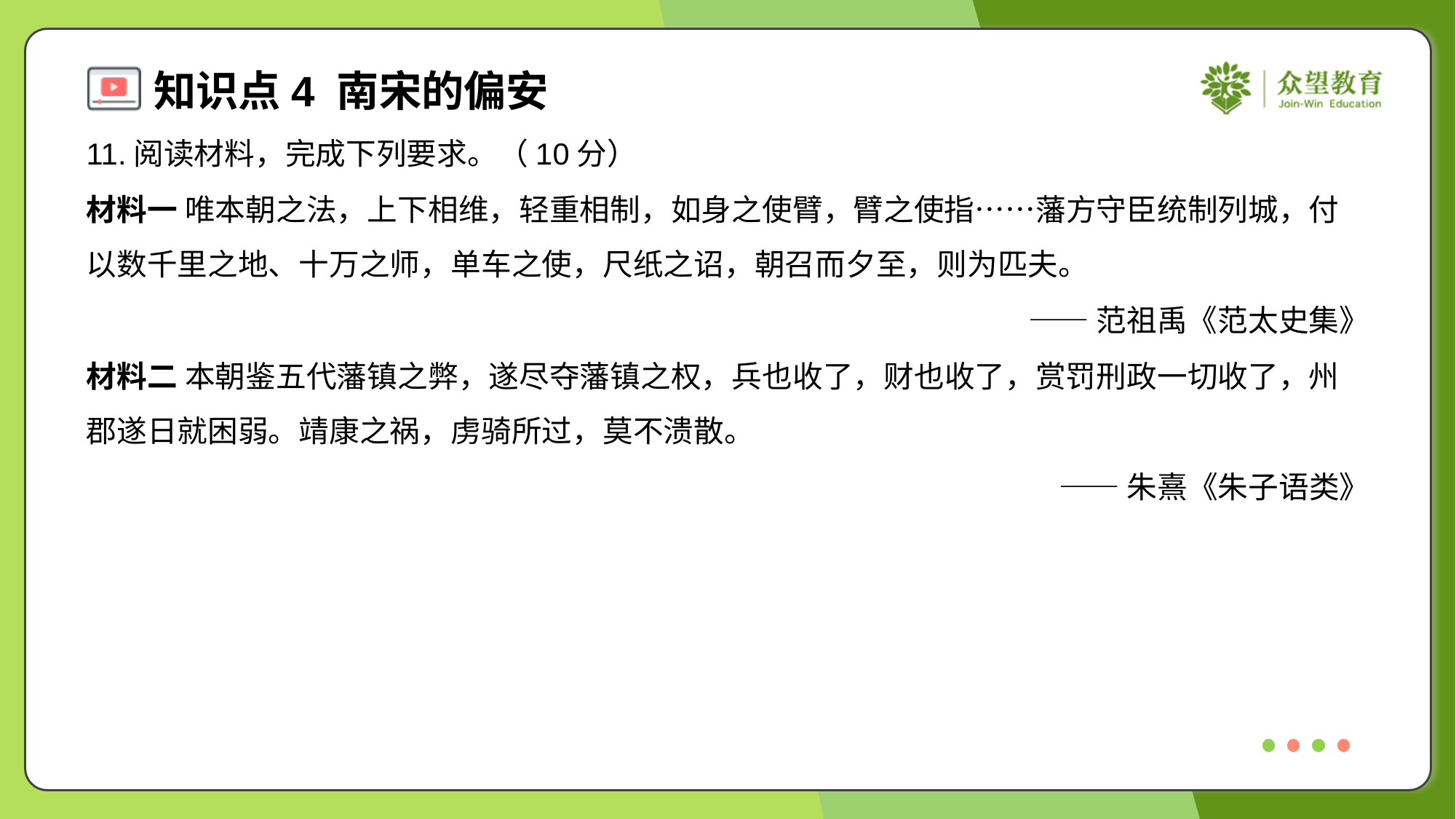

11.阅读材料，完成下列要求。（10分）
材料一 唯本朝之法，上下相维，轻重相制，如身之使臂，臂之使指……藩方守臣统制列城，付
以数千里之地、十万之师，单车之使，尺纸之诏，朝召而夕至，则为匹夫。
——范祖禹《范太史集》
材料二 本朝鉴五代藩镇之弊，遂尽夺藩镇之权，兵也收了，财也收了，赏罚刑政一切收了，州
郡遂日就困弱。靖康之祸，虏骑所过，莫不溃散。
——朱熹《朱子语类》